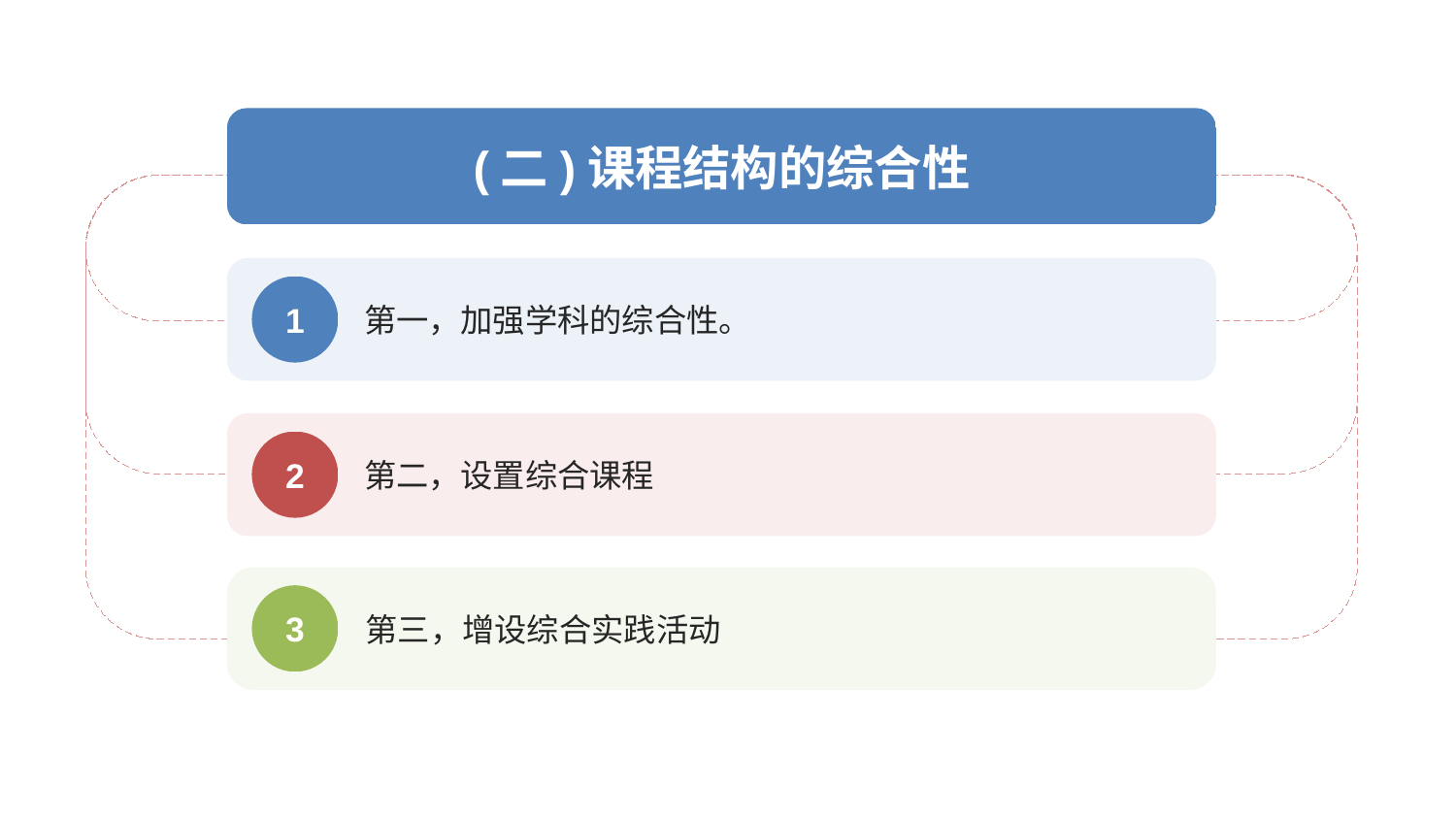

(二)课程结构的综合性

第一，加强学科的综合性。
1
第二，设置综合课程
2
第三，增设综合实践活动
3